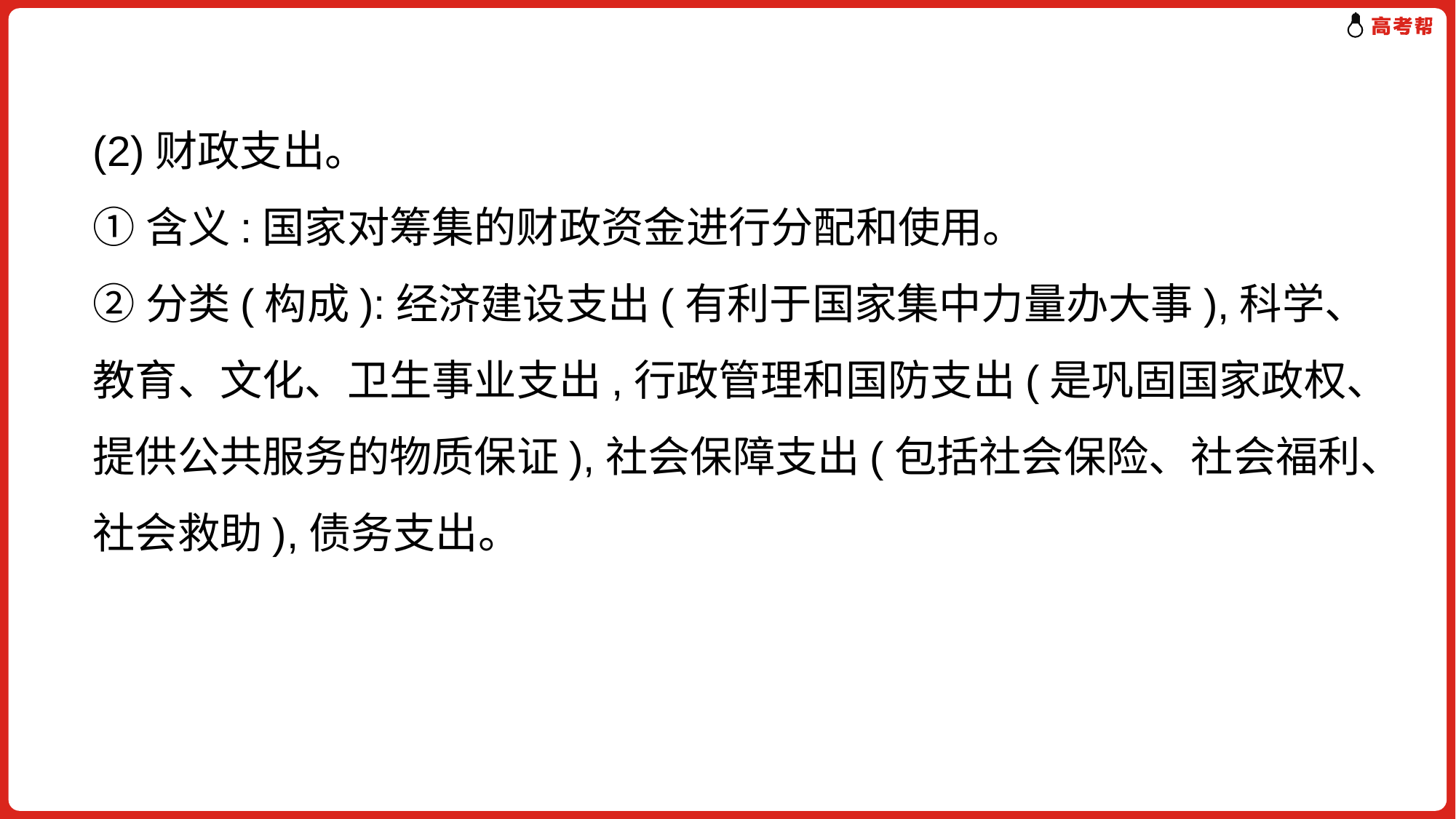

(2)财政支出。
①含义:国家对筹集的财政资金进行分配和使用。
②分类(构成):经济建设支出(有利于国家集中力量办大事),科学、教育、文化、卫生事业支出,行政管理和国防支出(是巩固国家政权、提供公共服务的物质保证),社会保障支出(包括社会保险、社会福利、社会救助),债务支出。